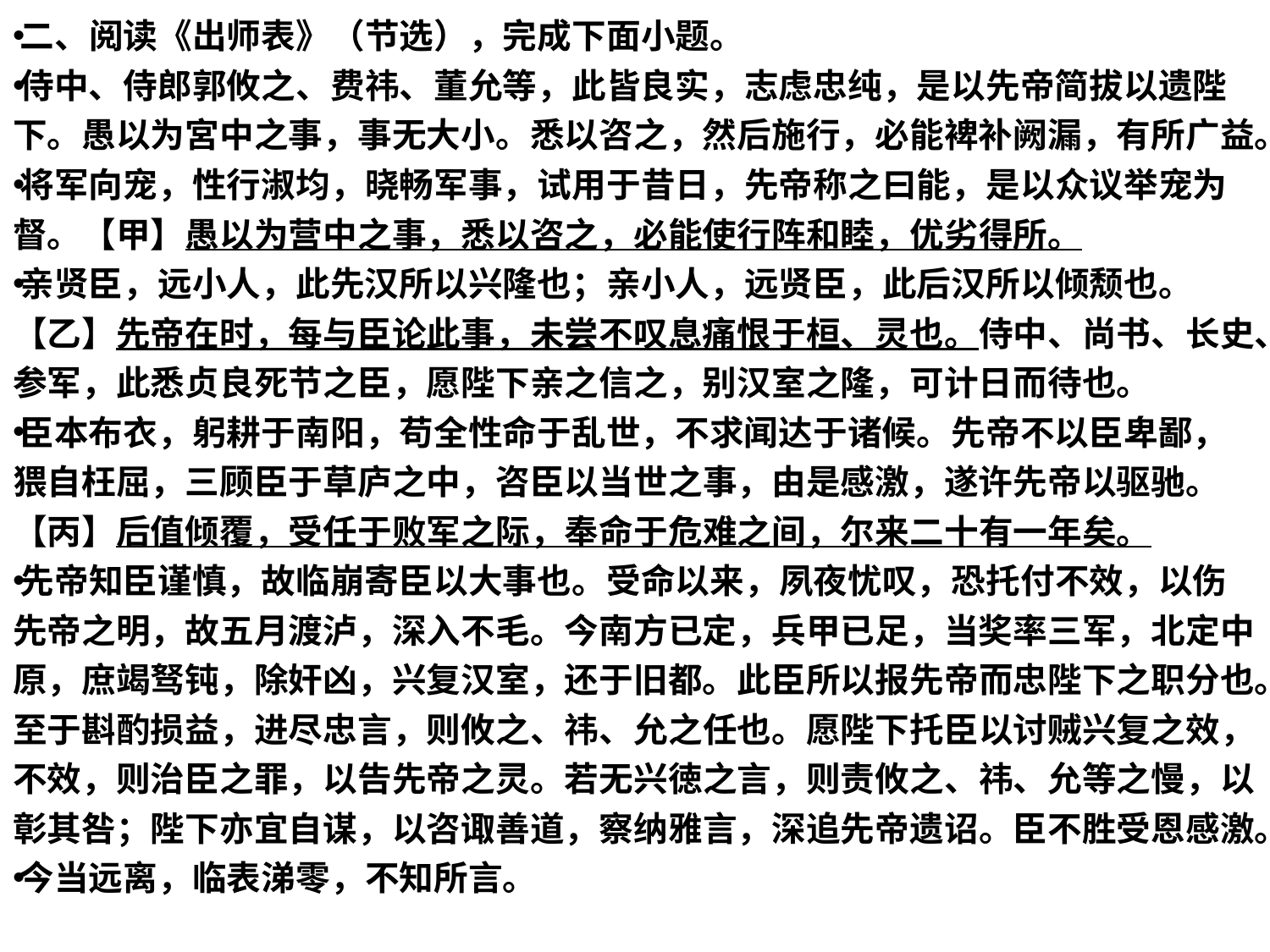

二、阅读《出师表》（节选），完成下面小题。
侍中、侍郎郭攸之、费祎、董允等，此皆良实，志虑忠纯，是以先帝简拔以遗陛下。愚以为宮中之事，事无大小。悉以咨之，然后施行，必能裨补阙漏，有所广益。
将军向宠，性行淑均，晓畅军事，试用于昔日，先帝称之曰能，是以众议举宠为督。【甲】愚以为营中之事，悉以咨之，必能使行阵和睦，优劣得所。
亲贤臣，远小人，此先汉所以兴隆也；亲小人，远贤臣，此后汉所以倾颓也。【乙】先帝在时，每与臣论此事，未尝不叹息痛恨于桓、灵也。侍中、尚书、长史、参军，此悉贞良死节之臣，愿陛下亲之信之，别汉室之隆，可计日而待也。
臣本布衣，躬耕于南阳，苟全性命于乱世，不求闻达于诸候。先帝不以臣卑鄙，猥自枉屈，三顾臣于草庐之中，咨臣以当世之事，由是感激，遂许先帝以驱驰。【丙】后值倾覆，受任于败军之际，奉命于危难之间，尔来二十有一年矣。
先帝知臣谨慎，故临崩寄臣以大事也。受命以来，夙夜忧叹，恐托付不效，以伤先帝之明，故五月渡泸，深入不毛。今南方已定，兵甲已足，当奖率三军，北定中原，庶竭驽钝，除奸凶，兴复汉室，还于旧都。此臣所以报先帝而忠陛下之职分也。至于斟酌损益，进尽忠言，则攸之、祎、允之任也。愿陛下托臣以讨贼兴复之效，不效，则治臣之罪，以告先帝之灵。若无兴徳之言，则责攸之、祎、允等之慢，以彰其咎；陛下亦宜自谋，以咨诹善道，察纳雅言，深追先帝遗诏。臣不胜受恩感激。
今当远离，临表涕零，不知所言。

#